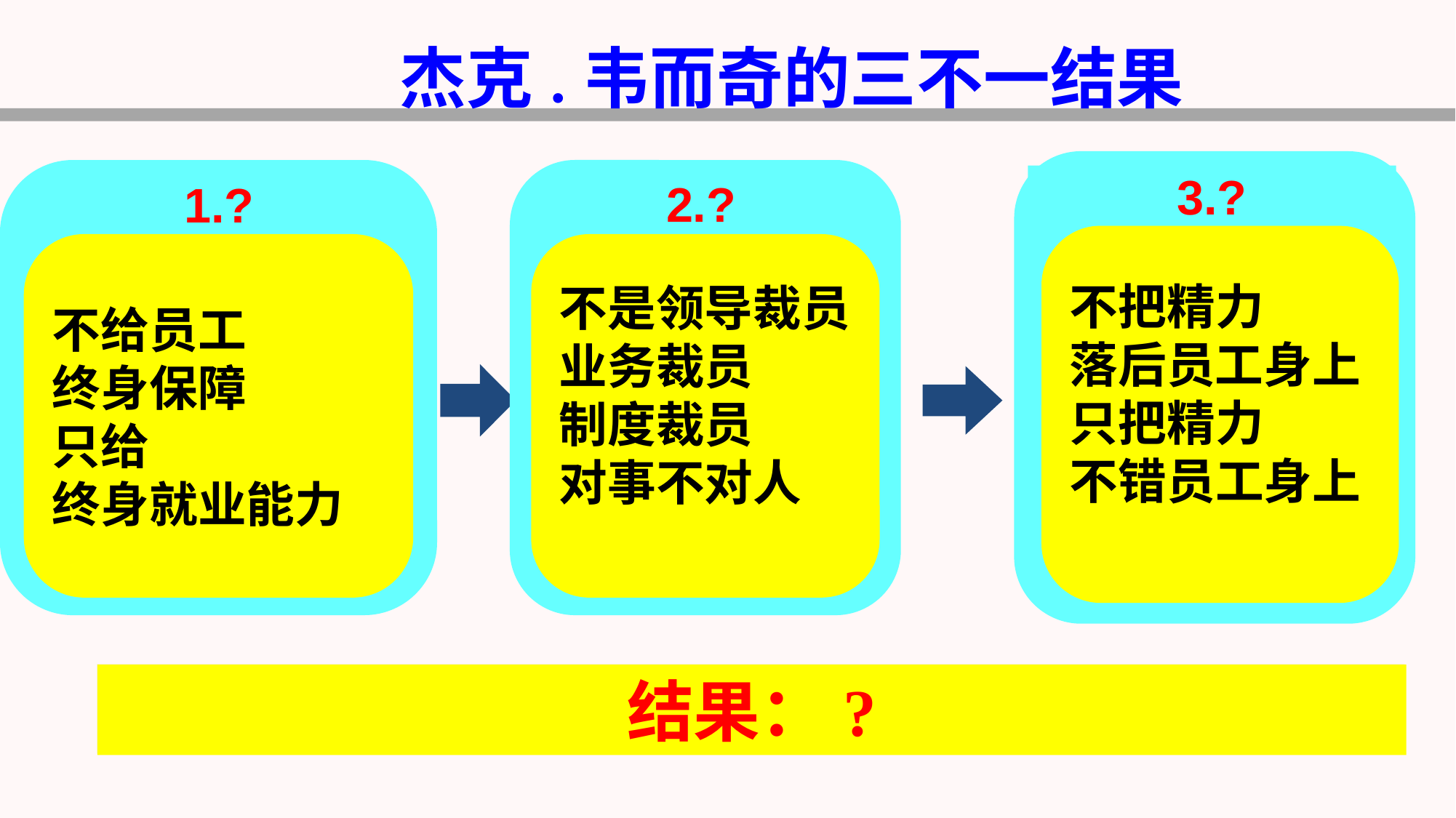

杰克.韦而奇的三不一结果

3.?
不把精力
落后员工身上
只把精力
不错员工身上

1.?
不给员工
终身保障
只给
终身就业能力

2.?
不是领导裁员
业务裁员
制度裁员
对事不对人

结果：?